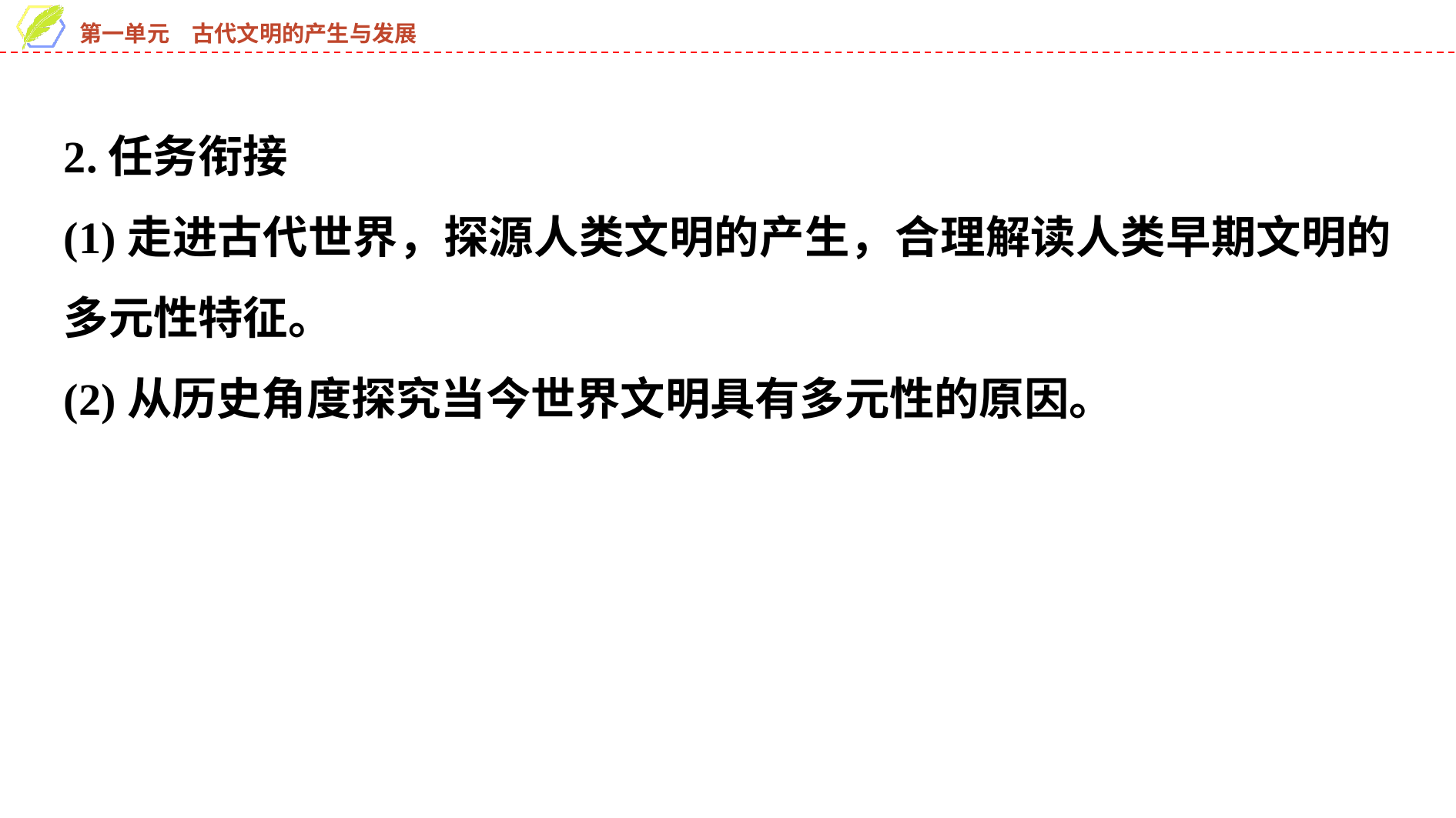

2.任务衔接
(1)走进古代世界，探源人类文明的产生，合理解读人类早期文明的多元性特征。
(2)从历史角度探究当今世界文明具有多元性的原因。